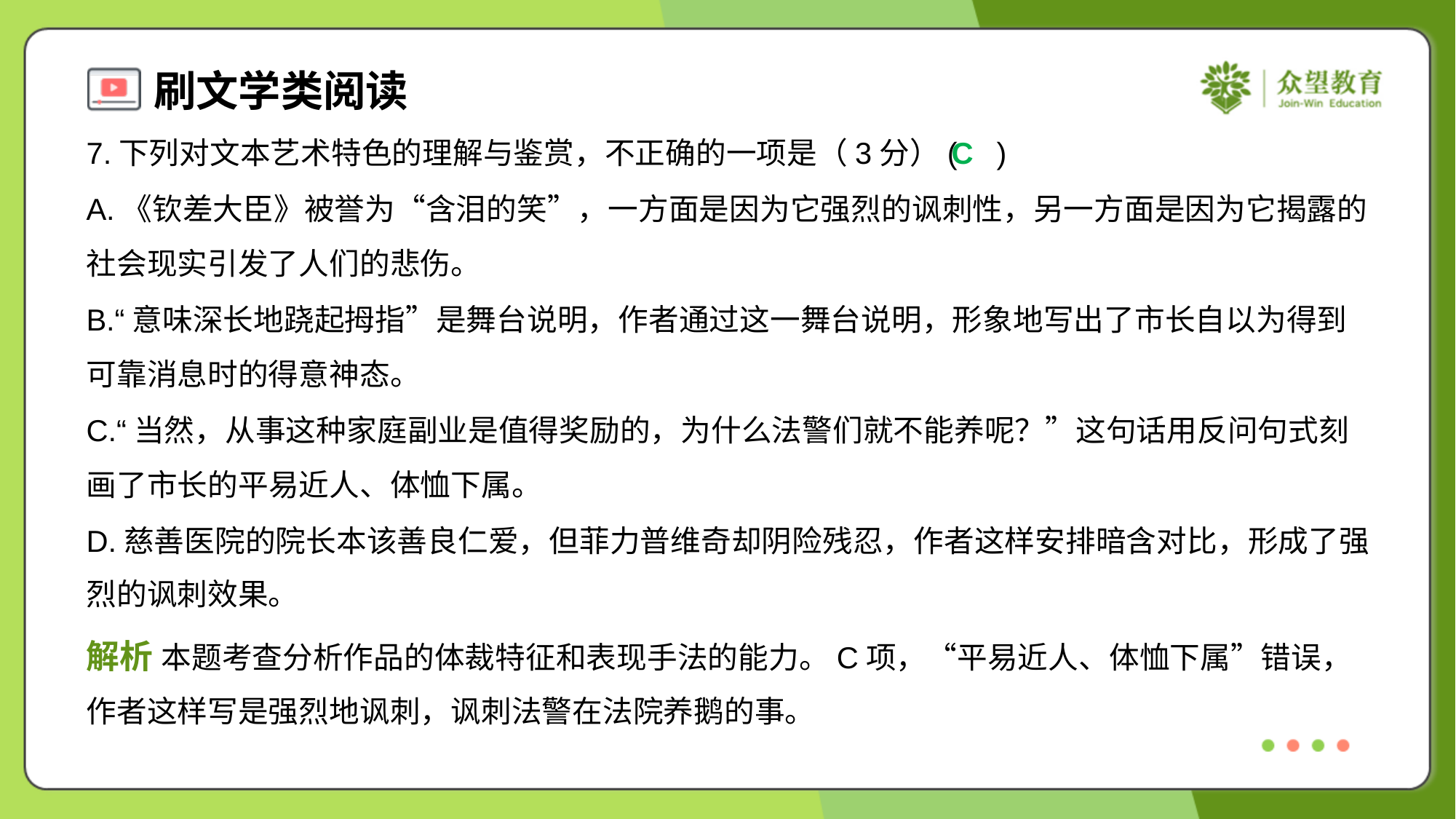

7.下列对文本艺术特色的理解与鉴赏，不正确的一项是（3分）(     )
C
A.《钦差大臣》被誉为“含泪的笑”，一方面是因为它强烈的讽刺性，另一方面是因为它揭露的
社会现实引发了人们的悲伤。
B.“意味深长地跷起拇指”是舞台说明，作者通过这一舞台说明，形象地写出了市长自以为得到
可靠消息时的得意神态。
C.“当然，从事这种家庭副业是值得奖励的，为什么法警们就不能养呢？”这句话用反问句式刻
画了市长的平易近人、体恤下属。
D.慈善医院的院长本该善良仁爱，但菲力普维奇却阴险残忍，作者这样安排暗含对比，形成了强
烈的讽刺效果。
解析 本题考查分析作品的体裁特征和表现手法的能力。C项，“平易近人、体恤下属”错误，
作者这样写是强烈地讽刺，讽刺法警在法院养鹅的事。